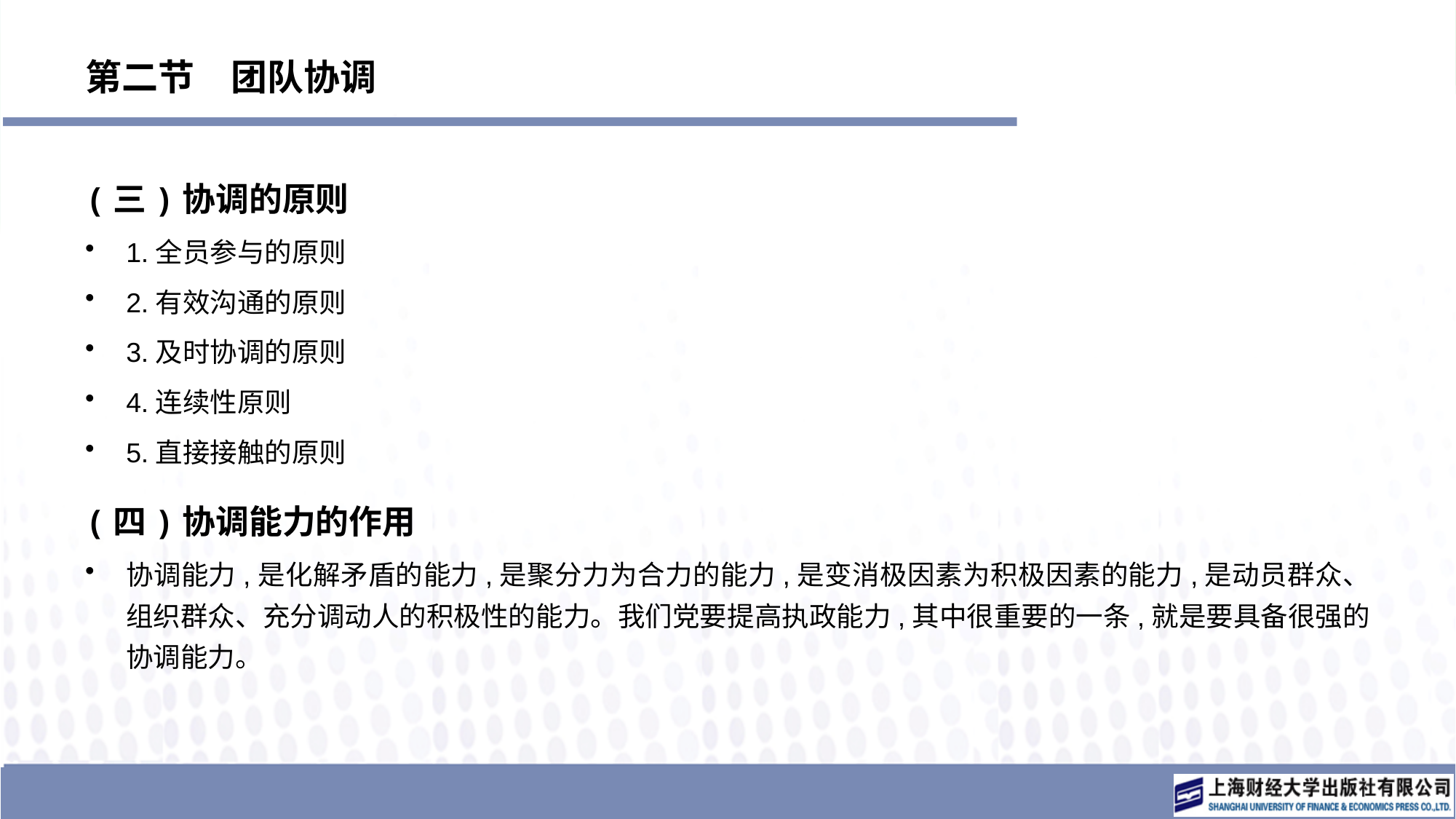

# 第二节　团队协调
(三)协调的原则
1.全员参与的原则
2.有效沟通的原则
3.及时协调的原则
4.连续性原则
5.直接接触的原则
(四)协调能力的作用
协调能力,是化解矛盾的能力,是聚分力为合力的能力,是变消极因素为积极因素的能力,是动员群众、组织群众、充分调动人的积极性的能力。我们党要提高执政能力,其中很重要的一条,就是要具备很强的协调能力。